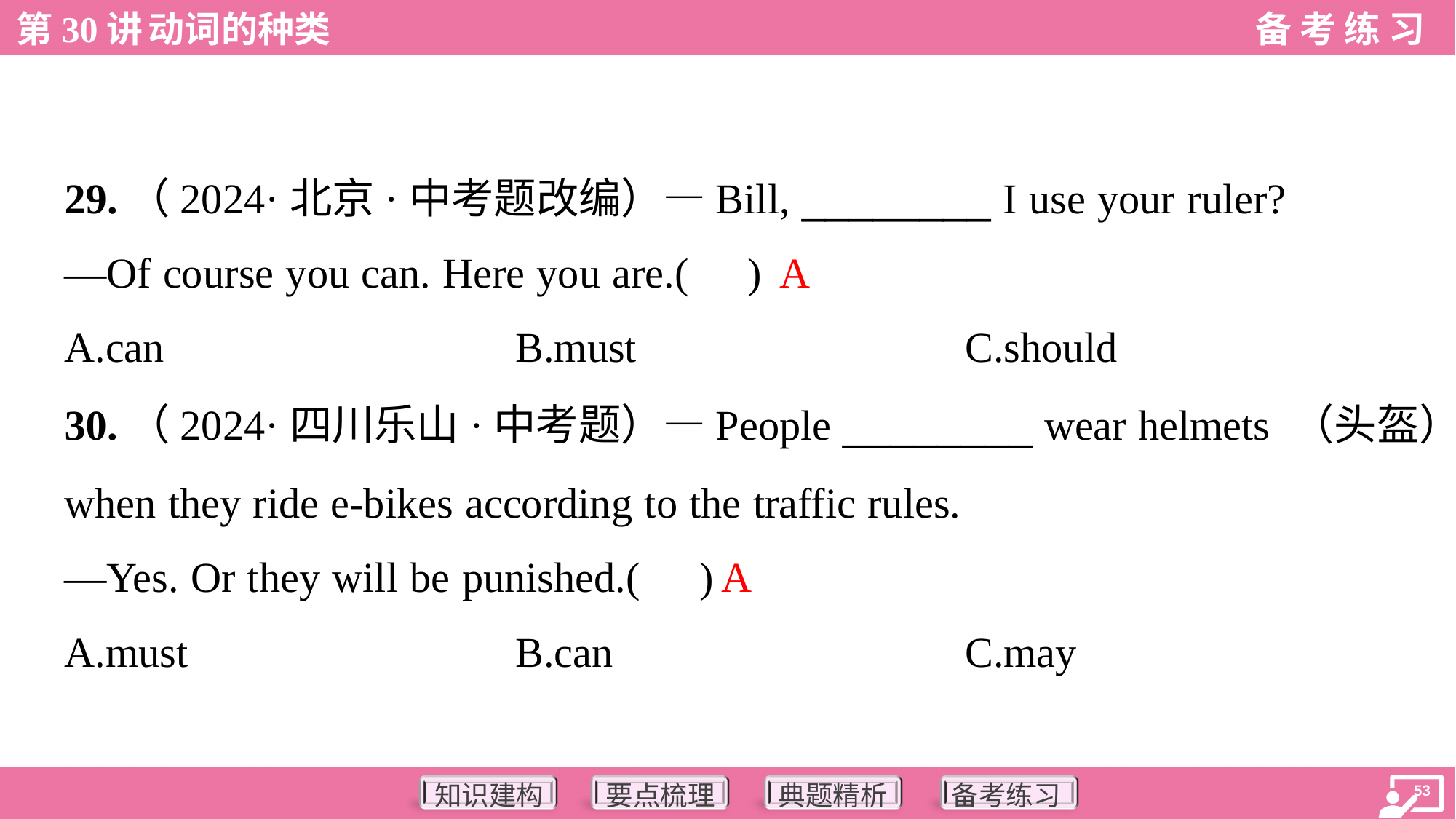

29.（2024·北京·中考题改编）—Bill, ________ I use your ruler?
—Of course you can. Here you are.(     )
A
A.can	B.must	C.should
30.（2024·四川乐山·中考题）—People ________ wear helmets （头盔）
when they ride e-bikes according to the traffic rules.
—Yes. Or they will be punished.(     )
A
A.must	B.can	C.may